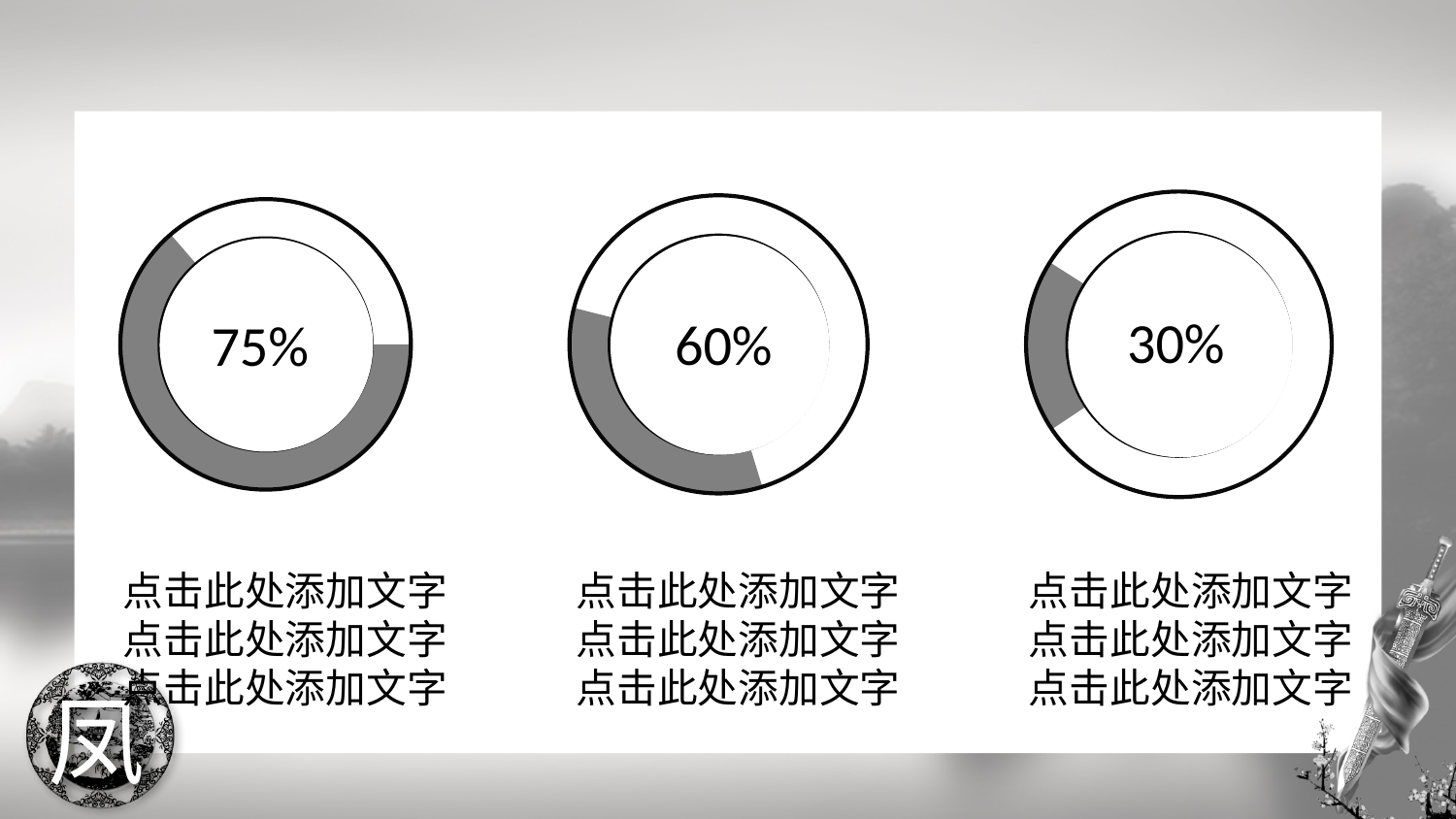

30%

60%

75%
点击此处添加文字点击此处添加文字
点击此处添加文字
点击此处添加文字点击此处添加文字
点击此处添加文字
点击此处添加文字点击此处添加文字
点击此处添加文字